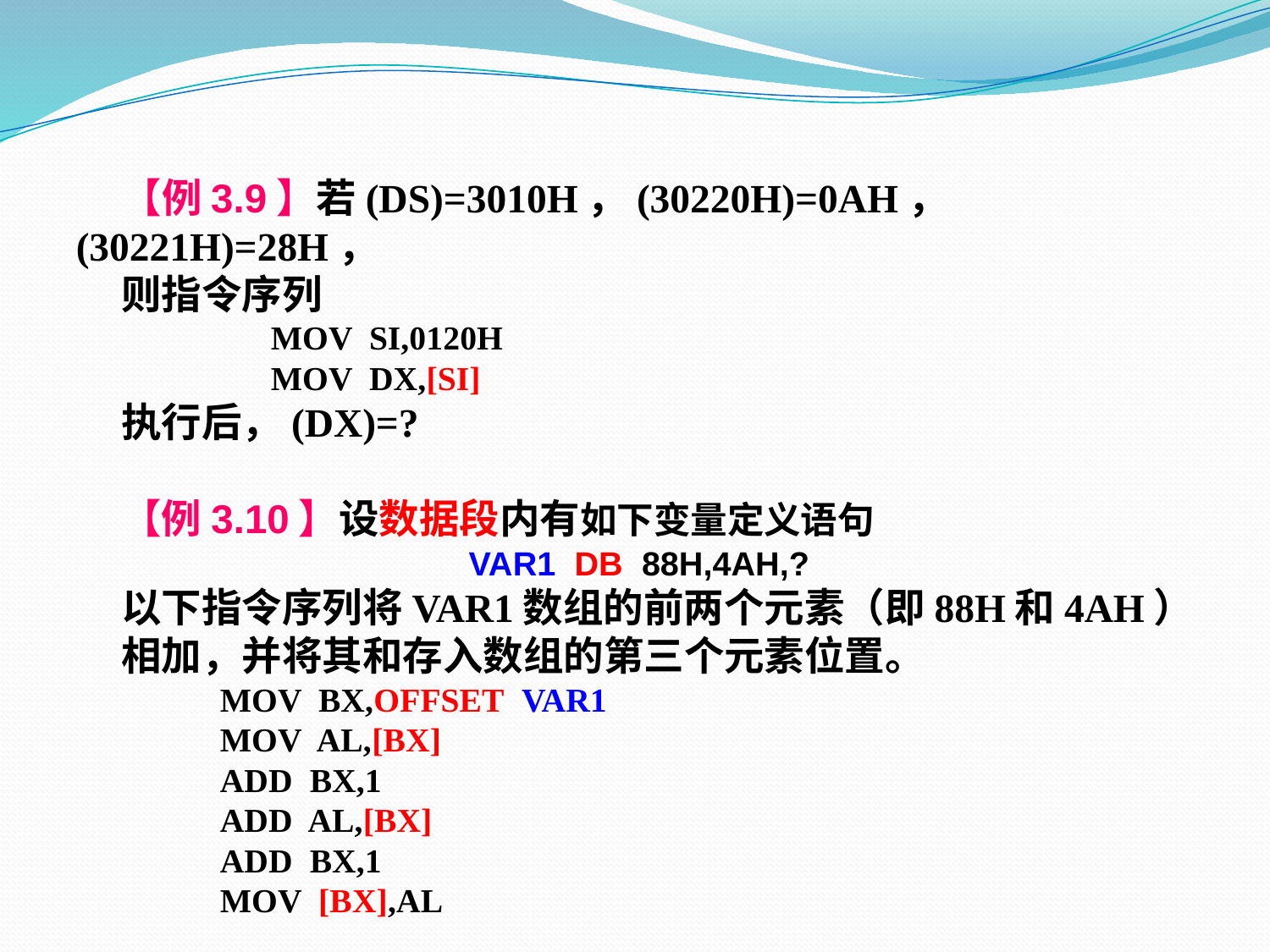

【例3.9】若(DS)=3010H，(30220H)=0AH，(30221H)=28H，
    则指令序列
                       MOV  SI,0120H
                       MOV  DX,[SI]
    执行后，(DX)=?

    【例3.10】设数据段内有如下变量定义语句
VAR1  DB  88H,4AH,?
    以下指令序列将VAR1数组的前两个元素（即88H和4AH）
    相加，并将其和存入数组的第三个元素位置。
                 MOV  BX,OFFSET  VAR1
                 MOV  AL,[BX]
                 ADD  BX,1
                 ADD  AL,[BX]
                 ADD  BX,1
                 MOV  [BX],AL